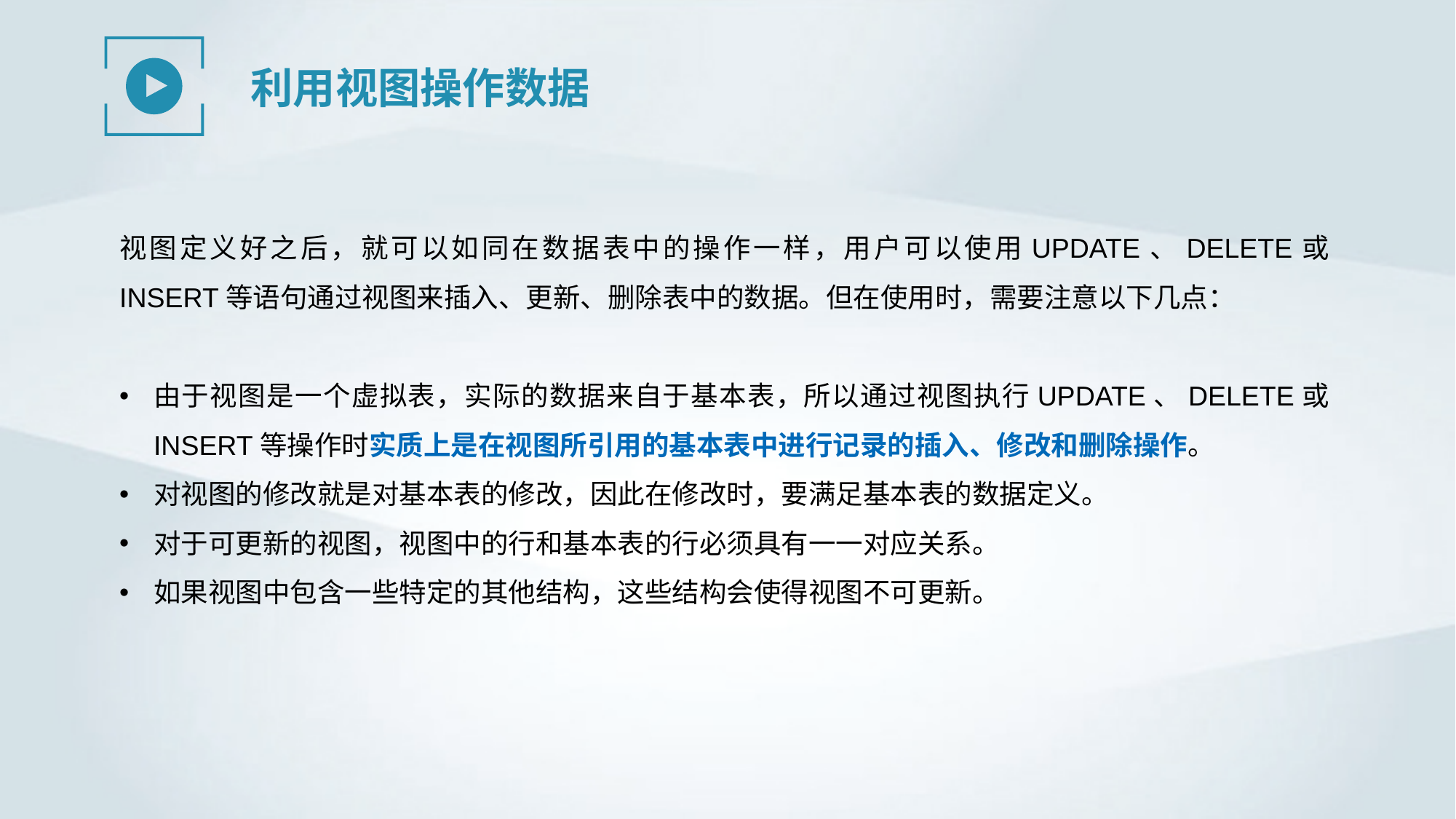

利用视图操作数据
视图定义好之后，就可以如同在数据表中的操作一样，用户可以使用UPDATE、DELETE或INSERT等语句通过视图来插入、更新、删除表中的数据。但在使用时，需要注意以下几点：
由于视图是一个虚拟表，实际的数据来自于基本表，所以通过视图执行UPDATE、DELETE或INSERT等操作时实质上是在视图所引用的基本表中进行记录的插入、修改和删除操作。
对视图的修改就是对基本表的修改，因此在修改时，要满足基本表的数据定义。
对于可更新的视图，视图中的行和基本表的行必须具有一一对应关系。
如果视图中包含一些特定的其他结构，这些结构会使得视图不可更新。